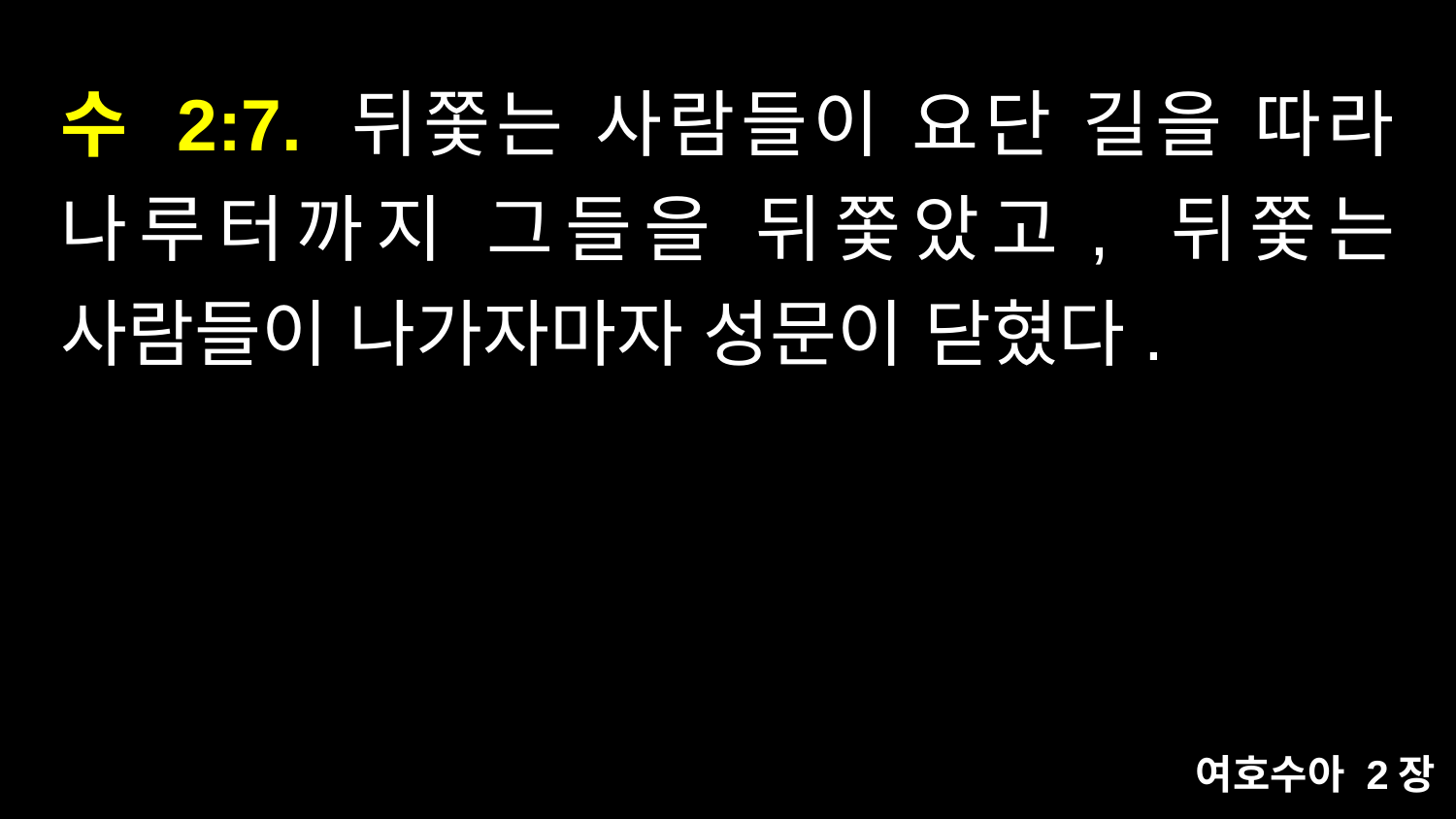

# 수 2:7. 뒤쫓는 사람들이 요단 길을 따라 나루터까지 그들을 뒤쫓았고, 뒤쫓는 사람들이 나가자마자 성문이 닫혔다.
여호수아 2장